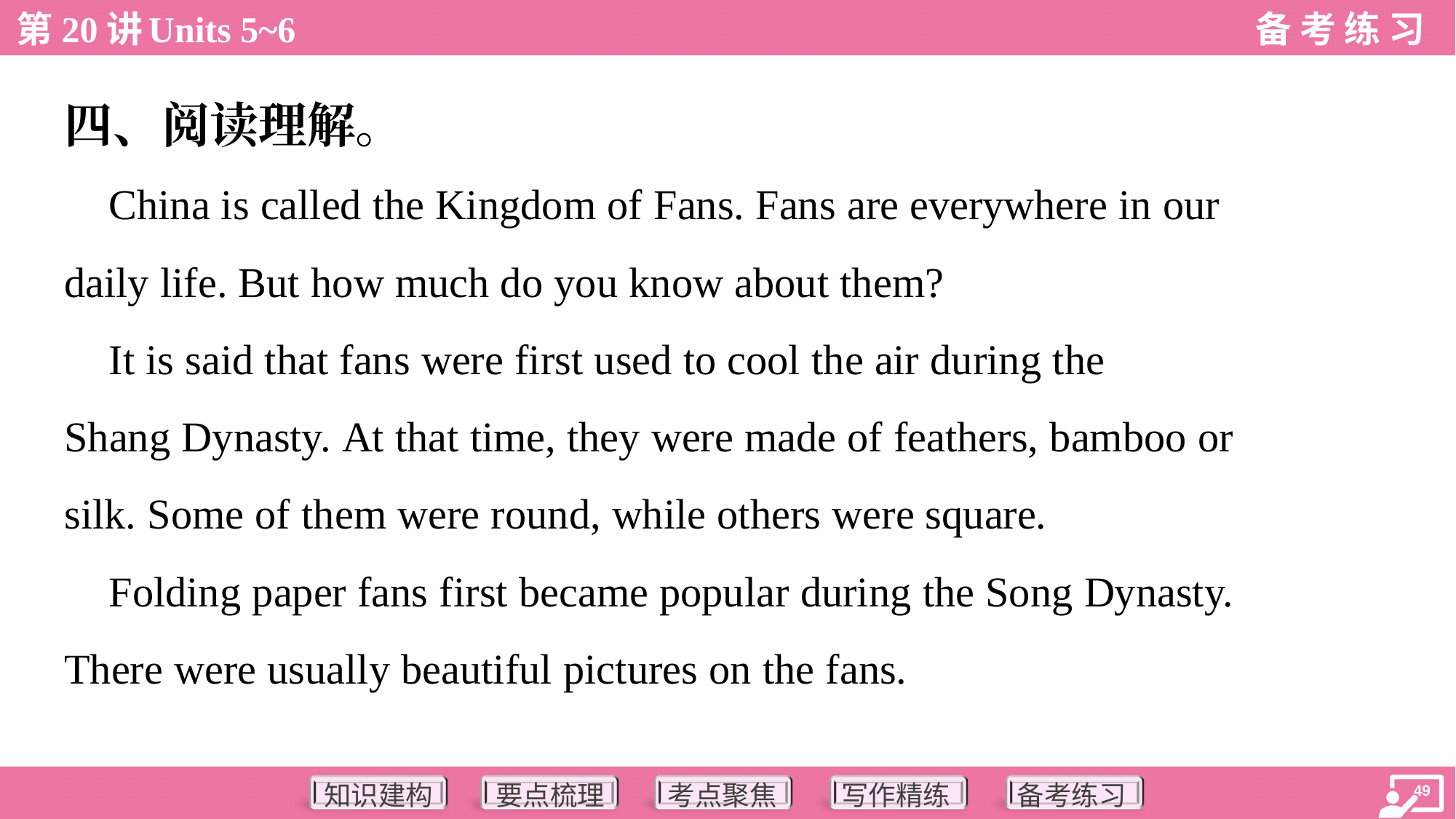

四、阅读理解。
    China is called the Kingdom of Fans. Fans are everywhere in our
daily life. But how much do you know about them?
    It is said that fans were first used to cool the air during the
Shang Dynasty. At that time, they were made of feathers, bamboo or
silk. Some of them were round, while others were square.
    Folding paper fans first became popular during the Song Dynasty.
There were usually beautiful pictures on the fans.